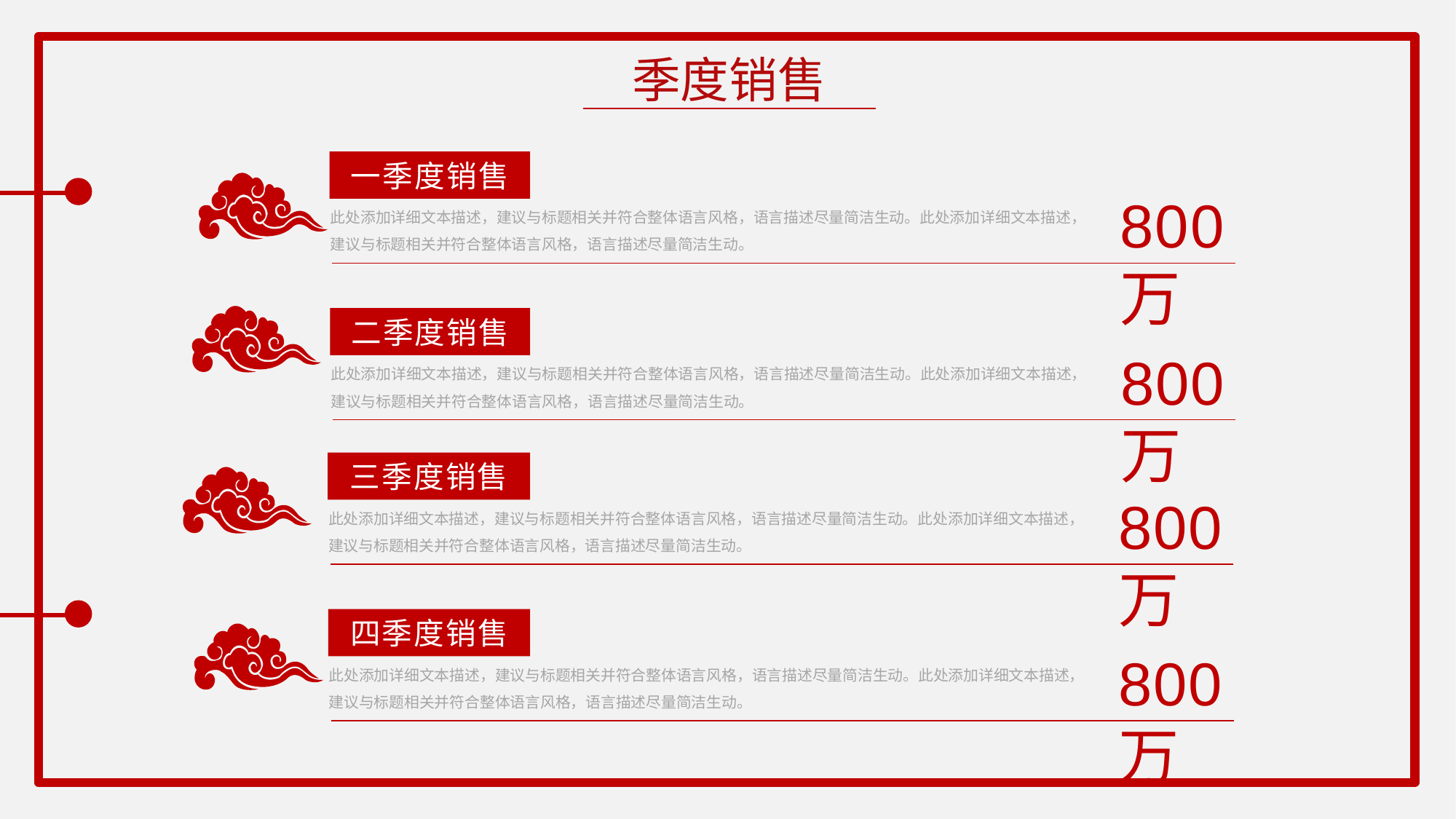

季度销售
一季度销售
此处添加详细文本描述，建议与标题相关并符合整体语言风格，语言描述尽量简洁生动。此处添加详细文本描述，建议与标题相关并符合整体语言风格，语言描述尽量简洁生动。

800万

二季度销售
此处添加详细文本描述，建议与标题相关并符合整体语言风格，语言描述尽量简洁生动。此处添加详细文本描述，建议与标题相关并符合整体语言风格，语言描述尽量简洁生动。

800万
三季度销售
此处添加详细文本描述，建议与标题相关并符合整体语言风格，语言描述尽量简洁生动。此处添加详细文本描述，建议与标题相关并符合整体语言风格，语言描述尽量简洁生动。

800万
四季度销售
此处添加详细文本描述，建议与标题相关并符合整体语言风格，语言描述尽量简洁生动。此处添加详细文本描述，建议与标题相关并符合整体语言风格，语言描述尽量简洁生动。

800万